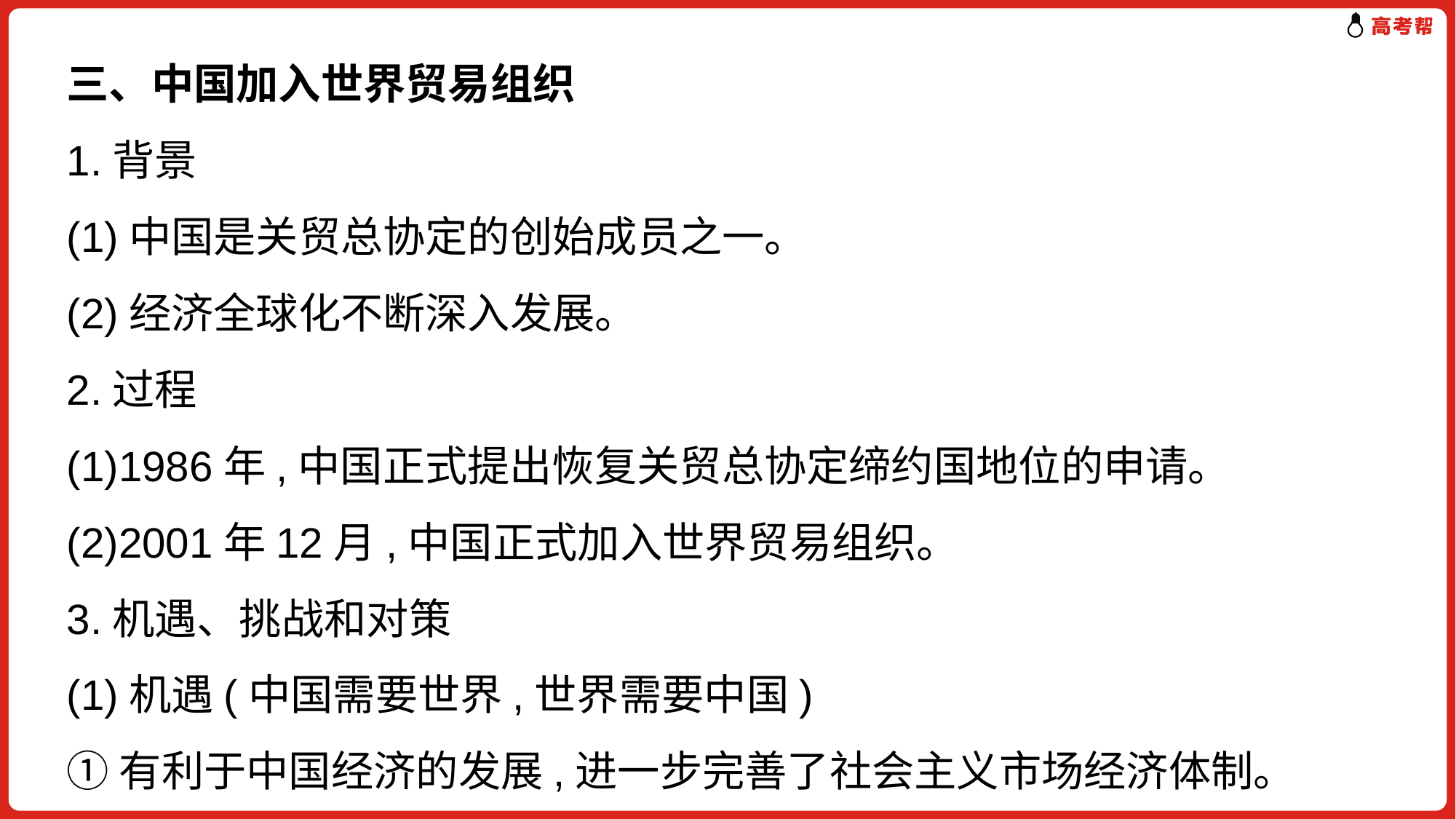

三、中国加入世界贸易组织
1.背景
(1)中国是关贸总协定的创始成员之一。
(2)经济全球化不断深入发展。
2.过程
(1)1986年,中国正式提出恢复关贸总协定缔约国地位的申请。
(2)2001年12月,中国正式加入世界贸易组织。
3.机遇、挑战和对策
(1)机遇(中国需要世界,世界需要中国)
①有利于中国经济的发展,进一步完善了社会主义市场经济体制。